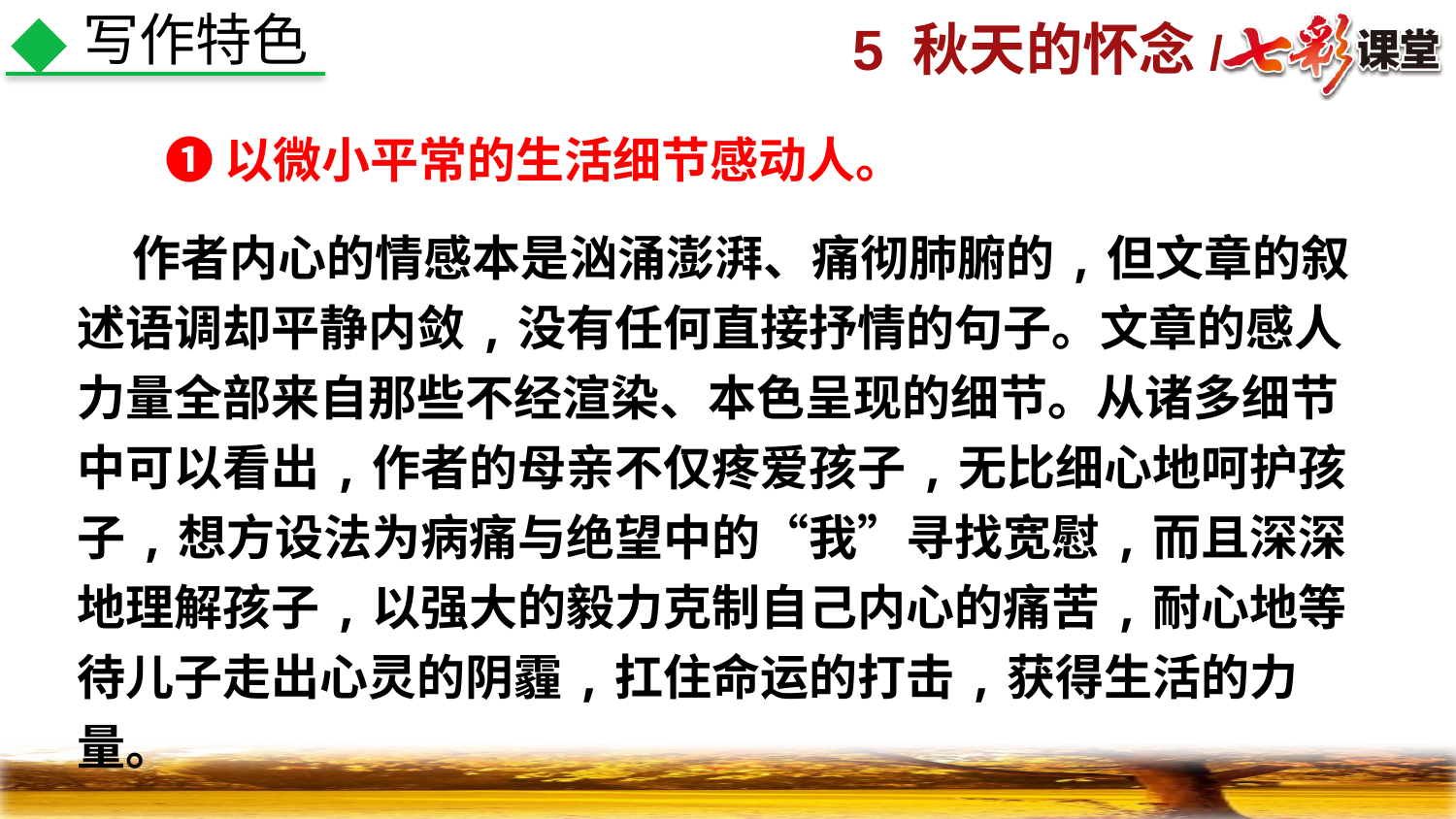

写作特色

❶以微小平常的生活细节感动人。
    作者内心的情感本是汹涌澎湃、痛彻肺腑的,但文章的叙述语调却平静内敛,没有任何直接抒情的句子。文章的感人力量全部来自那些不经渲染、本色呈现的细节。从诸多细节中可以看出,作者的母亲不仅疼爱孩子,无比细心地呵护孩子,想方设法为病痛与绝望中的“我”寻找宽慰,而且深深地理解孩子,以强大的毅力克制自己内心的痛苦,耐心地等待儿子走出心灵的阴霾,扛住命运的打击,获得生活的力量。